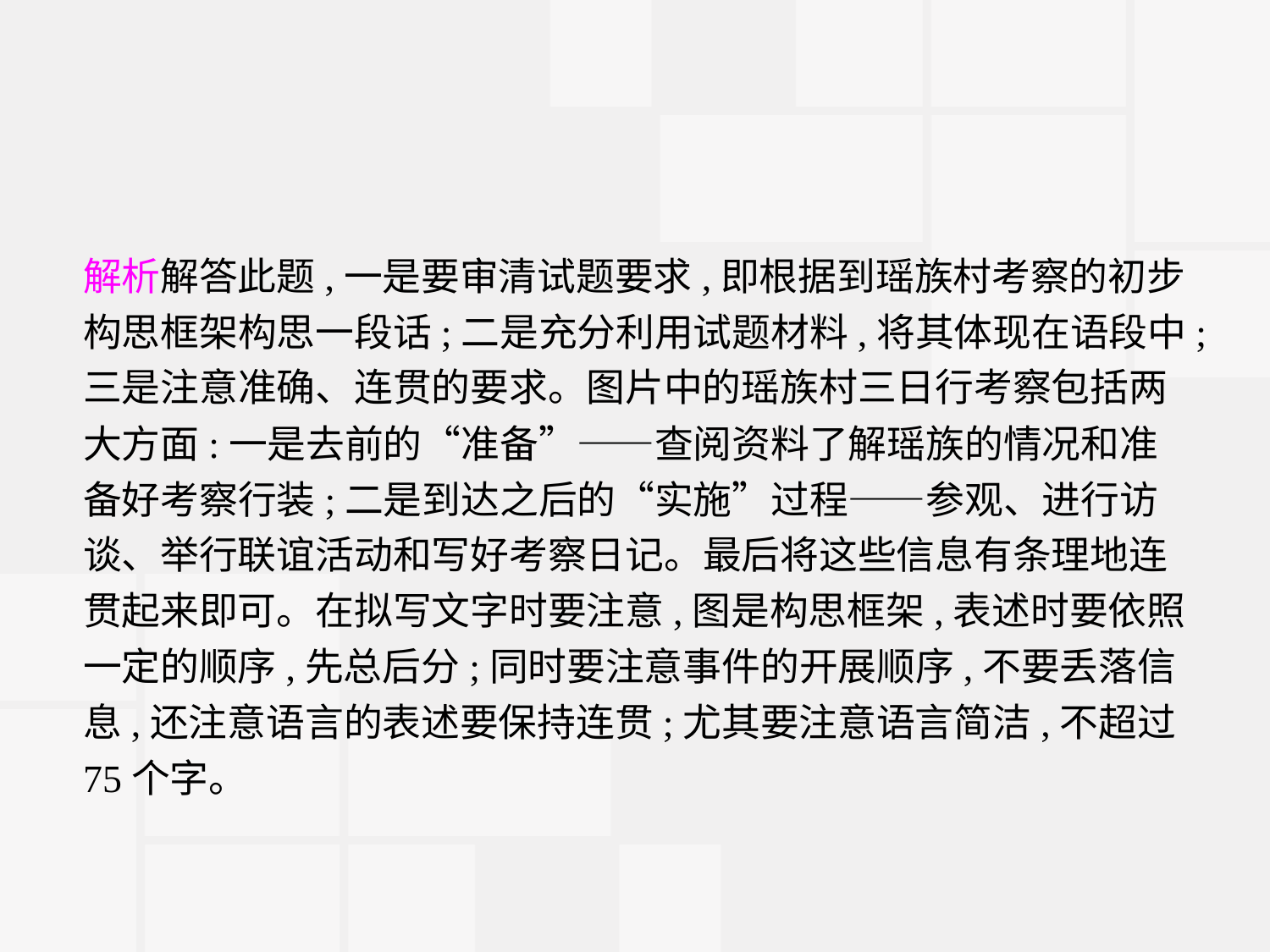

解析解答此题,一是要审清试题要求,即根据到瑶族村考察的初步构思框架构思一段话;二是充分利用试题材料,将其体现在语段中;三是注意准确、连贯的要求。图片中的瑶族村三日行考察包括两大方面:一是去前的“准备”——查阅资料了解瑶族的情况和准备好考察行装;二是到达之后的“实施”过程——参观、进行访谈、举行联谊活动和写好考察日记。最后将这些信息有条理地连贯起来即可。在拟写文字时要注意,图是构思框架,表述时要依照一定的顺序,先总后分;同时要注意事件的开展顺序,不要丢落信息,还注意语言的表述要保持连贯;尤其要注意语言简洁,不超过75个字。